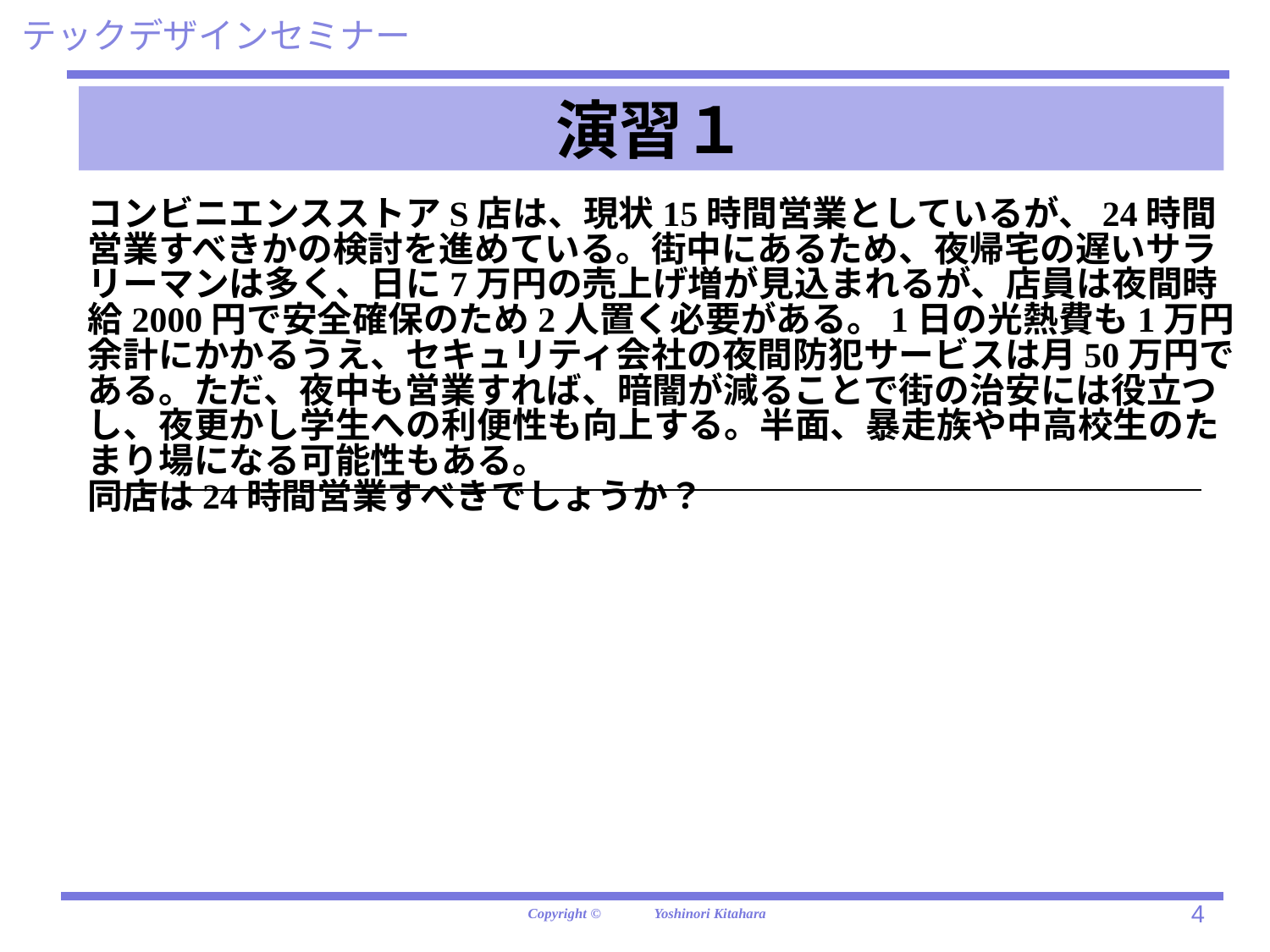

演習１
コンビニエンスストアS店は、現状15時間営業としているが、24時間営業すべきかの検討を進めている。街中にあるため、夜帰宅の遅いサラリーマンは多く、日に7万円の売上げ増が見込まれるが、店員は夜間時給2000円で安全確保のため2人置く必要がある。1日の光熱費も1万円余計にかかるうえ、セキュリティ会社の夜間防犯サービスは月50万円である。ただ、夜中も営業すれば、暗闇が減ることで街の治安には役立つし、夜更かし学生への利便性も向上する。半面、暴走族や中高校生のたまり場になる可能性もある。
同店は24時間営業すべきでしょうか？